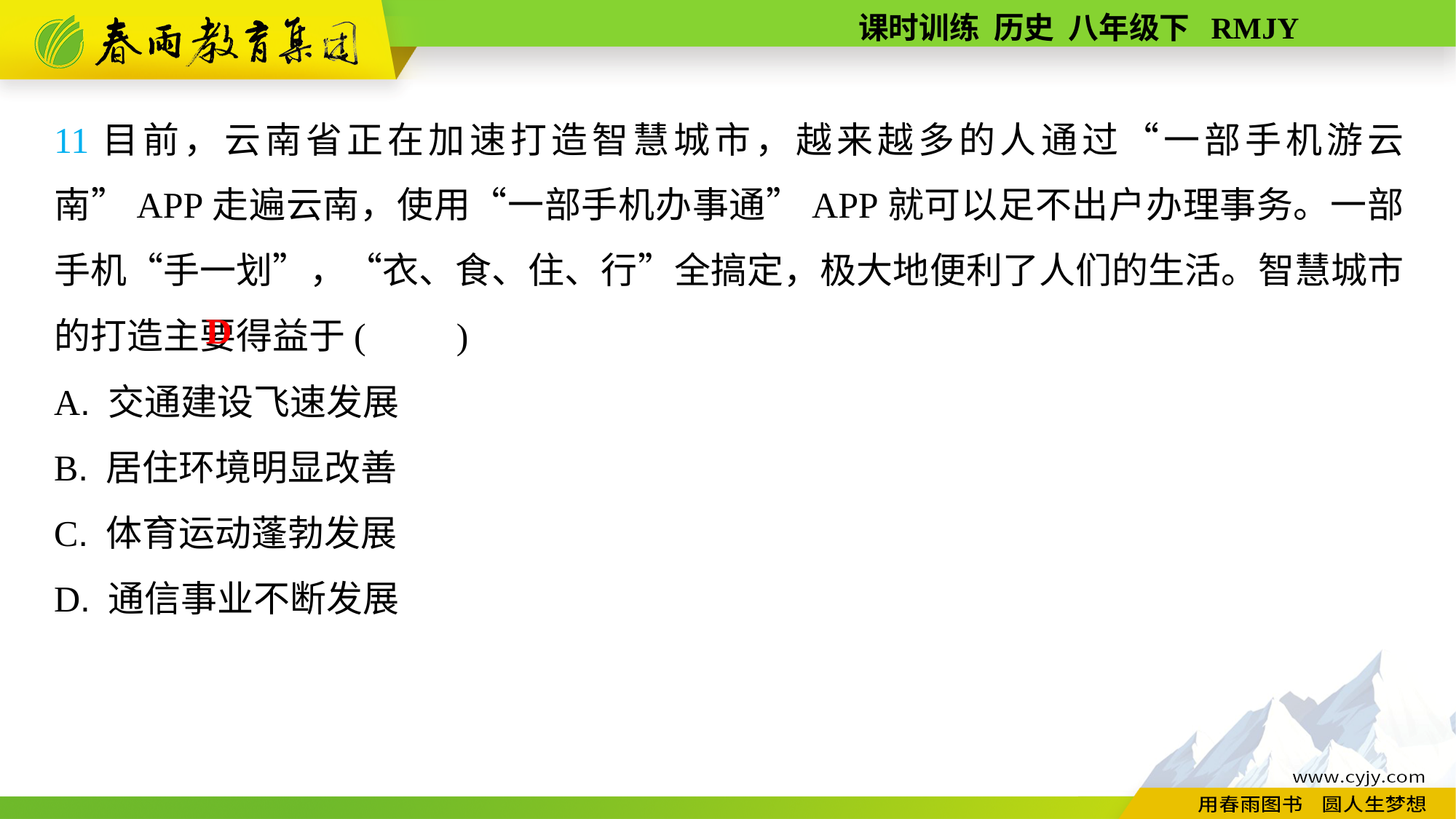

11目前，云南省正在加速打造智慧城市，越来越多的人通过“一部手机游云南”APP走遍云南，使用“一部手机办事通”APP就可以足不出户办理事务。一部手机“手一划”，“衣、食、住、行”全搞定，极大地便利了人们的生活。智慧城市的打造主要得益于(　　)
A. 交通建设飞速发展
B. 居住环境明显改善
C. 体育运动蓬勃发展
D. 通信事业不断发展
D